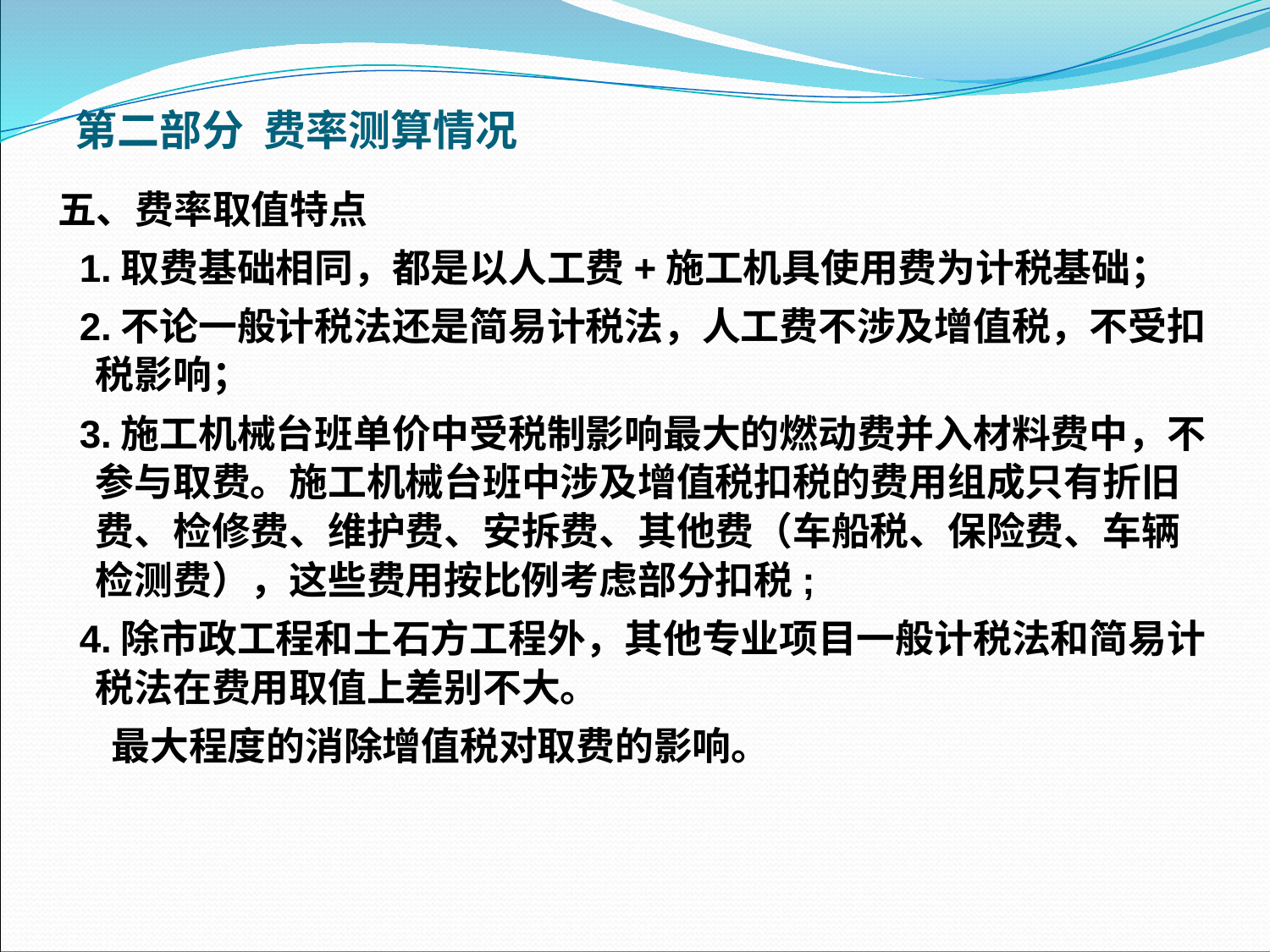

第二部分  费率测算情况
五、费率取值特点
  1.取费基础相同，都是以人工费+施工机具使用费为计税基础；
  2.不论一般计税法还是简易计税法，人工费不涉及增值税，不受扣税影响；
  3.施工机械台班单价中受税制影响最大的燃动费并入材料费中，不参与取费。施工机械台班中涉及增值税扣税的费用组成只有折旧费、检修费、维护费、安拆费、其他费（车船税、保险费、车辆检测费），这些费用按比例考虑部分扣税;
  4.除市政工程和土石方工程外，其他专业项目一般计税法和简易计税法在费用取值上差别不大。
     最大程度的消除增值税对取费的影响。